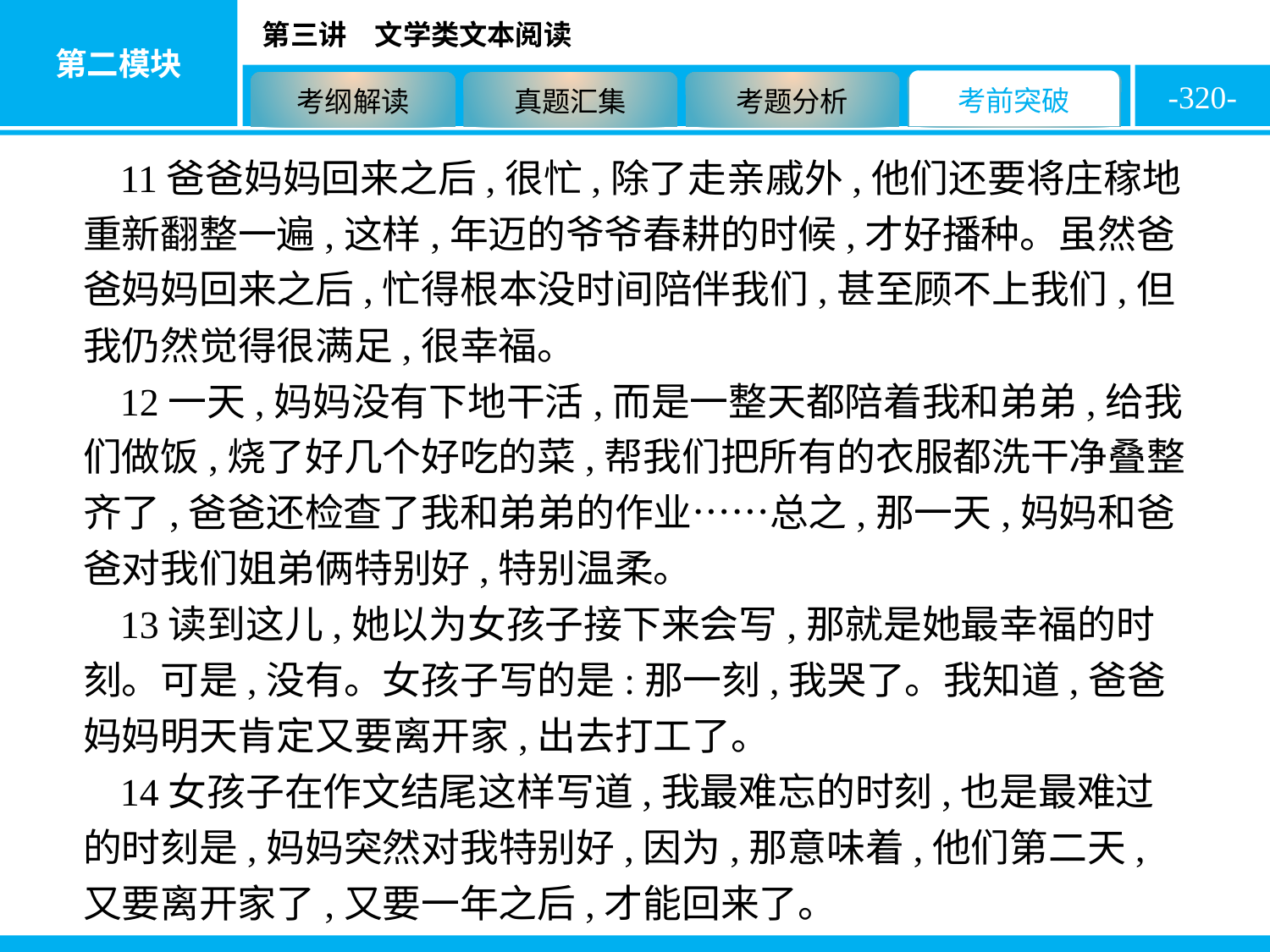

-320-
11爸爸妈妈回来之后,很忙,除了走亲戚外,他们还要将庄稼地重新翻整一遍,这样,年迈的爷爷春耕的时候,才好播种。虽然爸爸妈妈回来之后,忙得根本没时间陪伴我们,甚至顾不上我们,但我仍然觉得很满足,很幸福。
12一天,妈妈没有下地干活,而是一整天都陪着我和弟弟,给我们做饭,烧了好几个好吃的菜,帮我们把所有的衣服都洗干净叠整齐了,爸爸还检查了我和弟弟的作业……总之,那一天,妈妈和爸爸对我们姐弟俩特别好,特别温柔。
13读到这儿,她以为女孩子接下来会写,那就是她最幸福的时刻。可是,没有。女孩子写的是:那一刻,我哭了。我知道,爸爸妈妈明天肯定又要离开家,出去打工了。
14女孩子在作文结尾这样写道,我最难忘的时刻,也是最难过的时刻是,妈妈突然对我特别好,因为,那意味着,他们第二天,又要离开家了,又要一年之后,才能回来了。